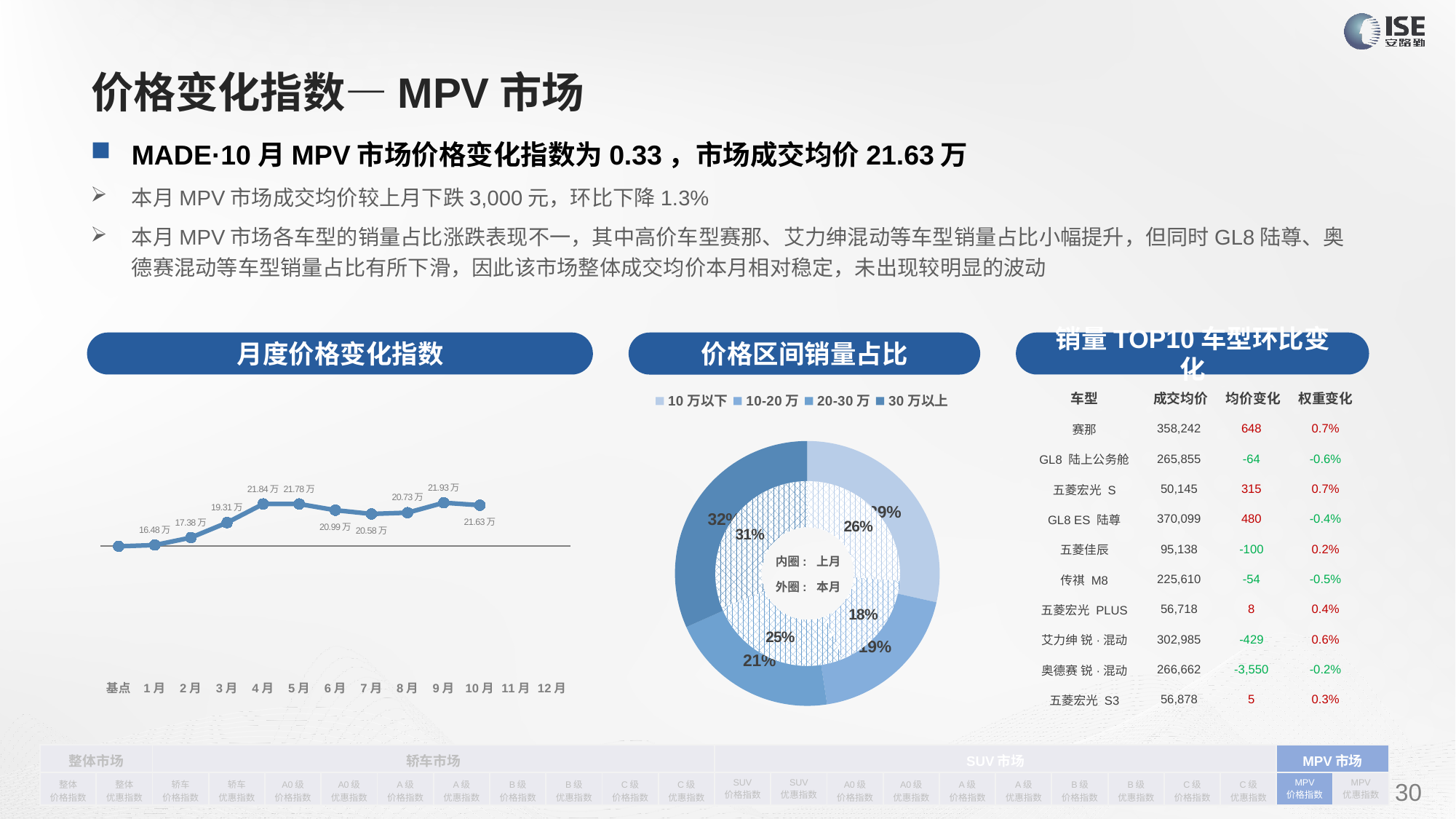

# 价格变化指数—MPV市场
MADE·10月MPV市场价格变化指数为0.33，市场成交均价21.63万
本月MPV市场成交均价较上月下跌3,000元，环比下降1.3%
本月MPV市场各车型的销量占比涨跌表现不一，其中高价车型赛那、艾力绅混动等车型销量占比小幅提升，但同时GL8陆尊、奥德赛混动等车型销量占比有所下滑，因此该市场整体成交均价本月相对稳定，未出现较明显的波动
月度价格变化指数

销量TOP10车型环比变化

价格区间销量占比

| 车型 | 成交均价 | 均价变化 | 权重变化 |
| --- | --- | --- | --- |
| 赛那 | 358,242 | 648 | 0.7% |
| GL8 陆上公务舱 | 265,855 | -64 | -0.6% |
| 五菱宏光 S | 50,145 | 315 | 0.7% |
| GL8 ES 陆尊 | 370,099 | 480 | -0.4% |
| 五菱佳辰 | 95,138 | -100 | 0.2% |
| 传祺 M8 | 225,610 | -54 | -0.5% |
| 五菱宏光 PLUS | 56,718 | 8 | 0.4% |
| 艾力绅 锐·混动 | 302,985 | -429 | 0.6% |
| 奥德赛 锐·混动 | 266,662 | -3,550 | -0.2% |
| 五菱宏光 S3 | 56,878 | 5 | 0.3% |

### Chart

| Category | 销量 |
|---|---|
| 10万以下 | 19813.0 |
| 10-20万 | 13277.0 |
| 20-30万 | 14423.0 |
| 30万以上 | 21992.0 |

### Chart

| Category | Y2022 |
|---|---|
| 基点 | 0.0 |
| 1月 | 0.01 |
| 2月 | 0.07 |
| 3月 | 0.19 |
| 4月 | 0.34 |
| 5月 | 0.34 |
| 6月 | 0.29 |
| 7月 | 0.26 |
| 8月 | 0.27 |
| 9月 | 0.35 |
| 10月 | 0.33 |
| 11月 | None |
| 12月 | None |

### Chart

| Category | 销量 |
|---|---|
| 10万以下 | 19685.0 |
| 10-20万 | 13189.0 |
| 20-30万 | 18691.0 |
| 30万以上 | 23286.0 |
内圈:  上月
外圈:  本月
| 整体市场 |  | 轿车市场 |  |  |  |  |  |  |  |  |  | SUV市场 |  |  |  |  |  |  |  |  |  | MPV市场 |  |
| --- | --- | --- | --- | --- | --- | --- | --- | --- | --- | --- | --- | --- | --- | --- | --- | --- | --- | --- | --- | --- | --- | --- | --- |
| 整体 价格指数 | 整体 优惠指数 | 轿车 价格指数 | 轿车 优惠指数 | A0级 价格指数 | A0级 优惠指数 | A级 价格指数 | A级 优惠指数 | B级 价格指数 | B级 优惠指数 | C级 价格指数 | C级 优惠指数 | SUV 价格指数 | SUV 优惠指数 | A0级 价格指数 | A0级 优惠指数 | A级 价格指数 | A级 优惠指数 | B级 价格指数 | B级 优惠指数 | C级 价格指数 | C级 优惠指数 | MPV 价格指数 | MPV 优惠指数 |
请在插入菜单—页眉和页脚中修改此 文本
30